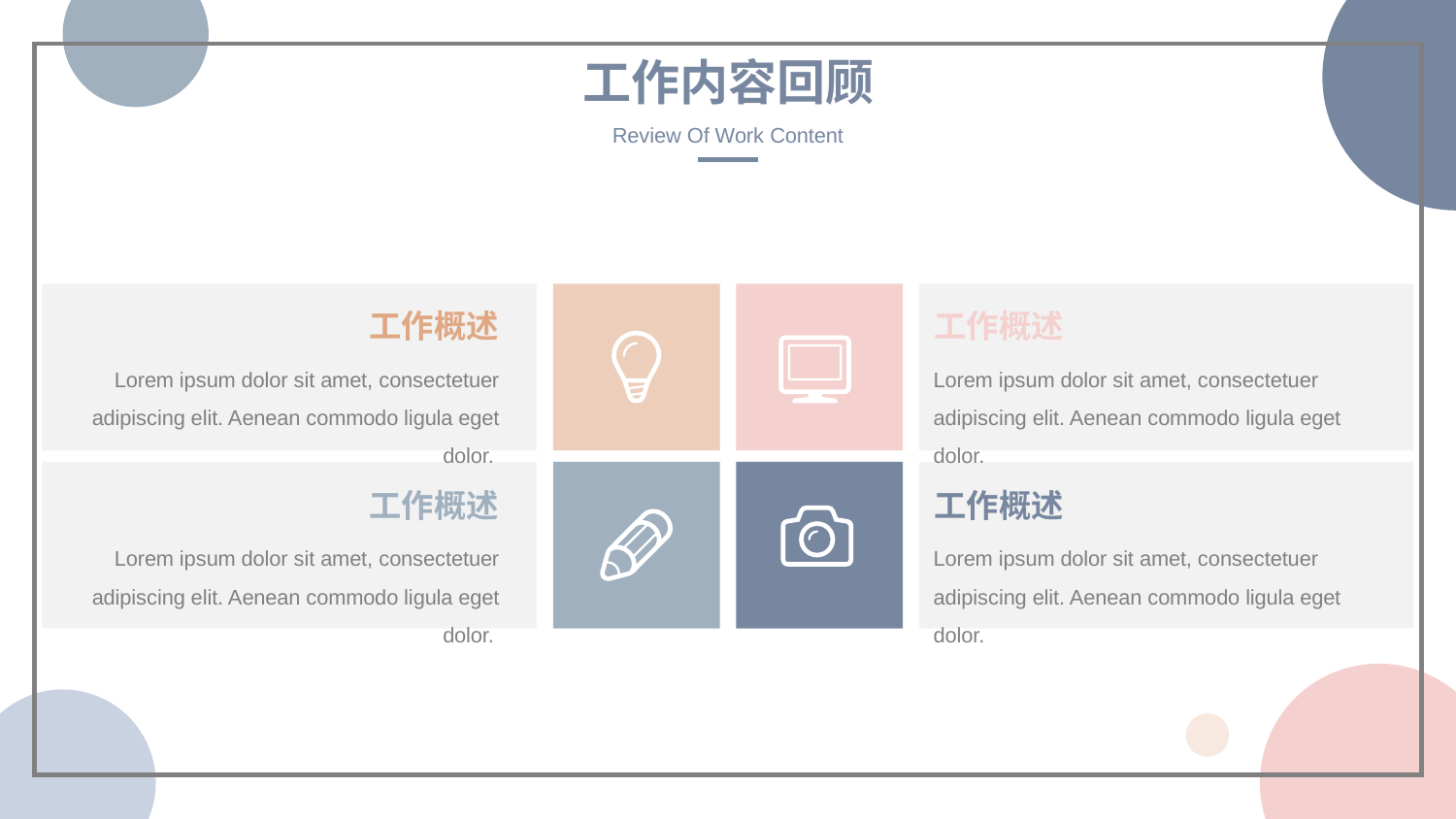

工作内容回顾
Review Of Work Content

工作概述
工作概述

Lorem ipsum dolor sit amet, consectetuer adipiscing elit. Aenean commodo ligula eget dolor.
Lorem ipsum dolor sit amet, consectetuer adipiscing elit. Aenean commodo ligula eget dolor.

工作概述
工作概述

Lorem ipsum dolor sit amet, consectetuer adipiscing elit. Aenean commodo ligula eget dolor.
Lorem ipsum dolor sit amet, consectetuer adipiscing elit. Aenean commodo ligula eget dolor.